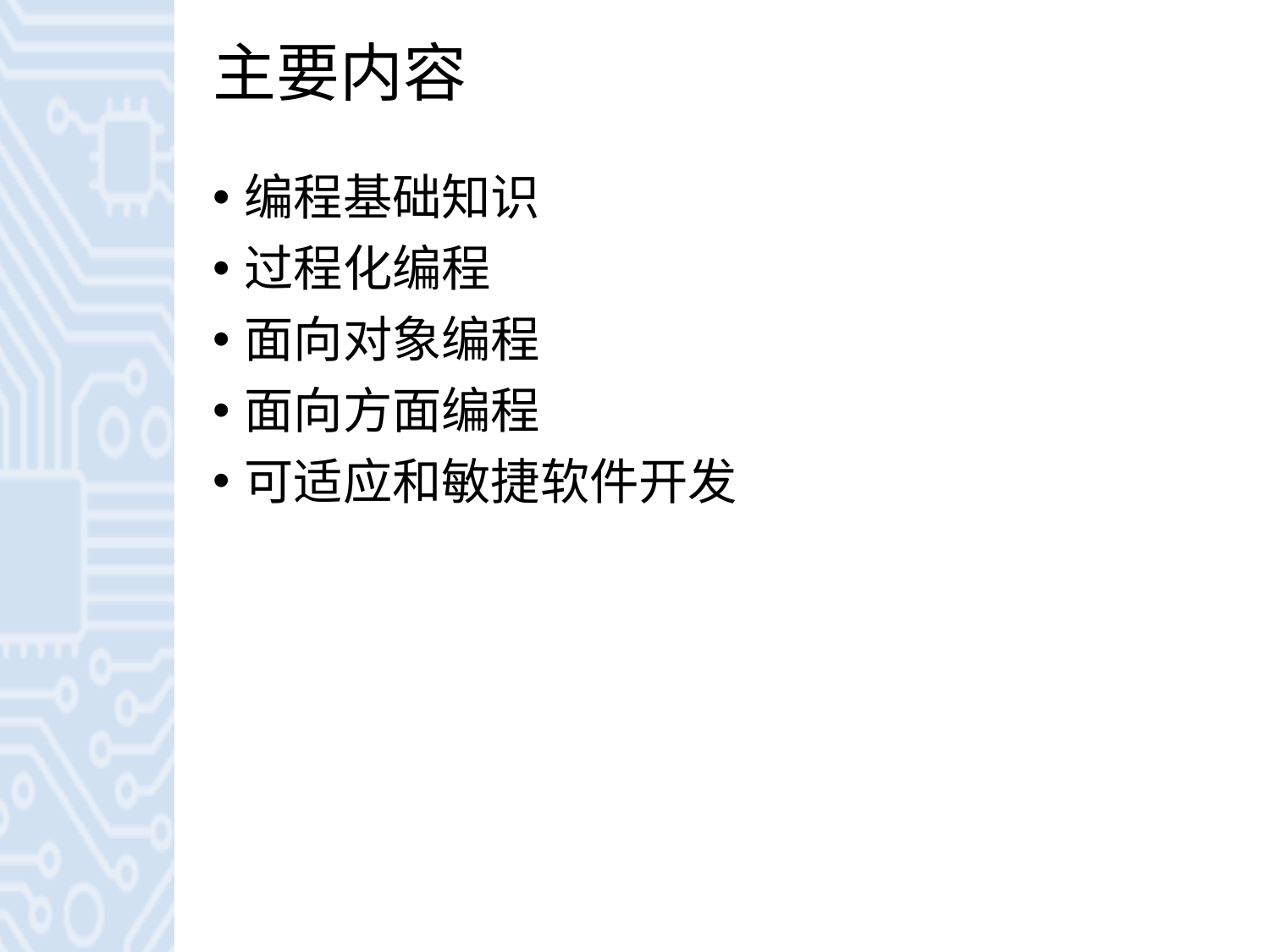

# 主要内容
编程基础知识
过程化编程
面向对象编程
面向方面编程
可适应和敏捷软件开发